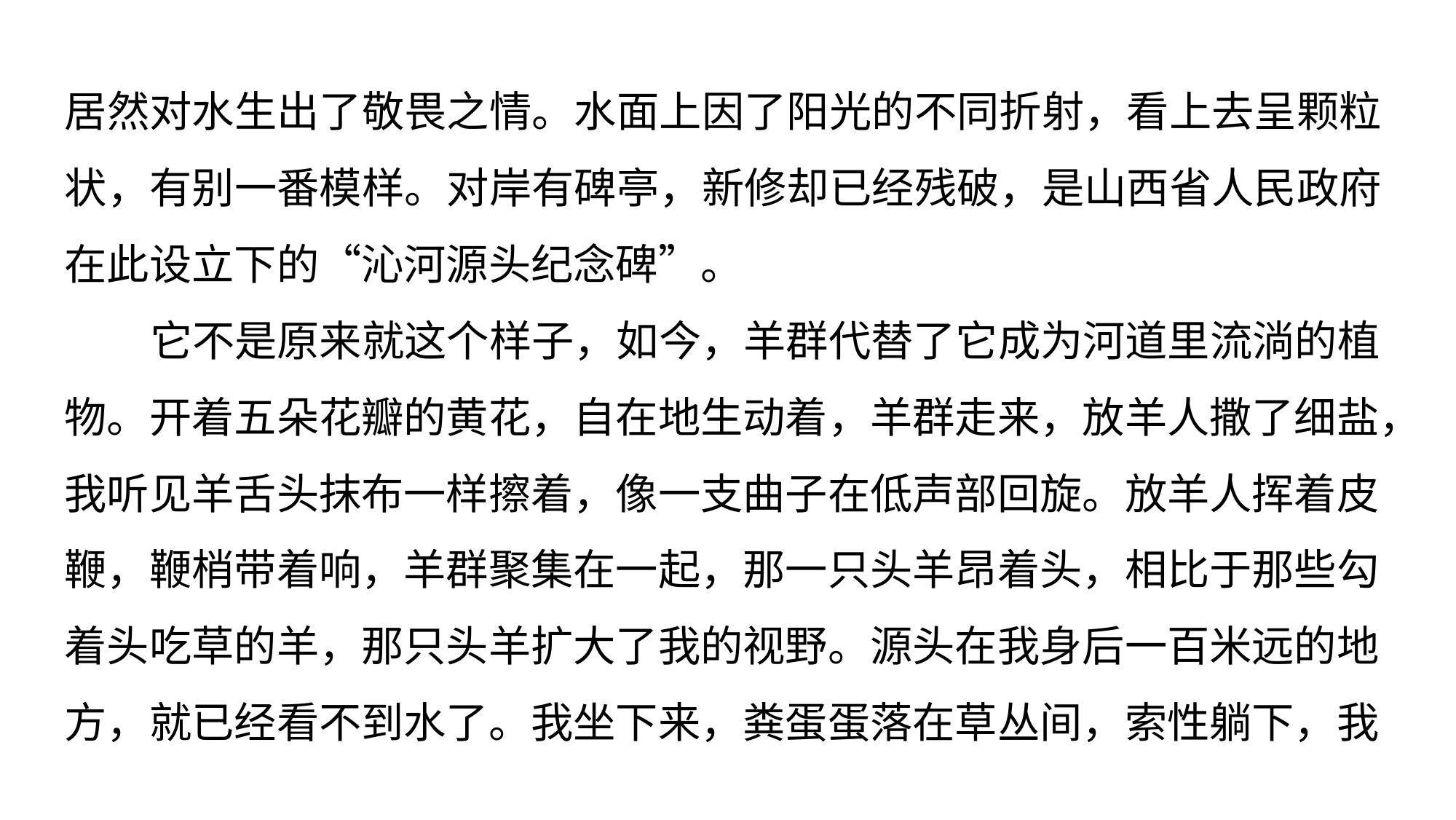

居然对水生出了敬畏之情。水面上因了阳光的不同折射，看上去呈颗粒状，有别一番模样。对岸有碑亭，新修却已经残破，是山西省人民政府在此设立下的“沁河源头纪念碑”。
它不是原来就这个样子，如今，羊群代替了它成为河道里流淌的植物。开着五朵花瓣的黄花，自在地生动着，羊群走来，放羊人撒了细盐，我听见羊舌头抹布一样擦着，像一支曲子在低声部回旋。放羊人挥着皮鞭，鞭梢带着响，羊群聚集在一起，那一只头羊昂着头，相比于那些勾着头吃草的羊，那只头羊扩大了我的视野。源头在我身后一百米远的地方，就已经看不到水了。我坐下来，粪蛋蛋落在草丛间，索性躺下，我